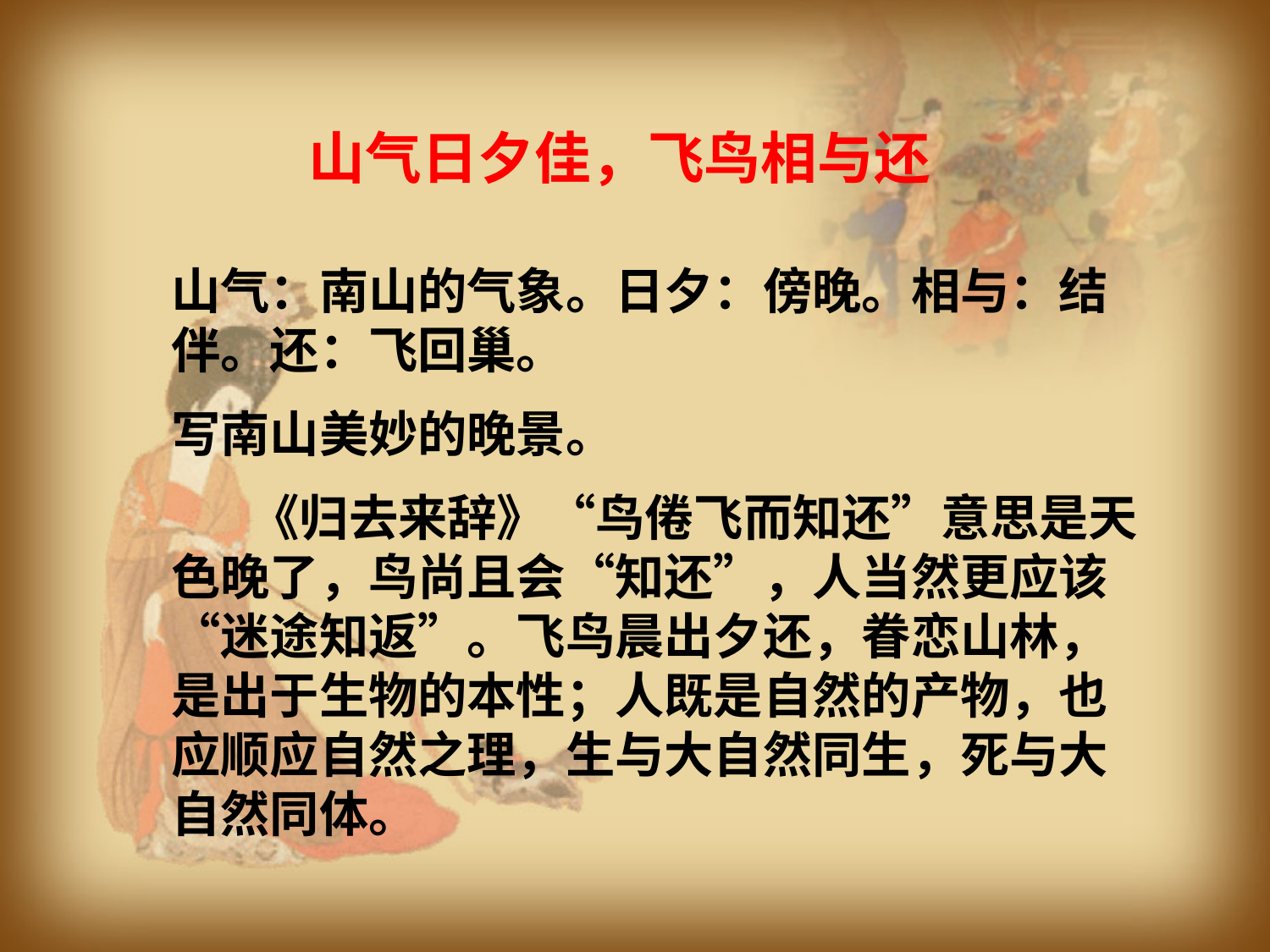

山气日夕佳，飞鸟相与还
山气：南山的气象。日夕：傍晚。相与：结伴。还：飞回巢。
写南山美妙的晚景。
      《归去来辞》“鸟倦飞而知还”意思是天色晚了，鸟尚且会“知还”，人当然更应该“迷途知返”。飞鸟晨出夕还，眷恋山林，是出于生物的本性；人既是自然的产物，也应顺应自然之理，生与大自然同生，死与大自然同体。